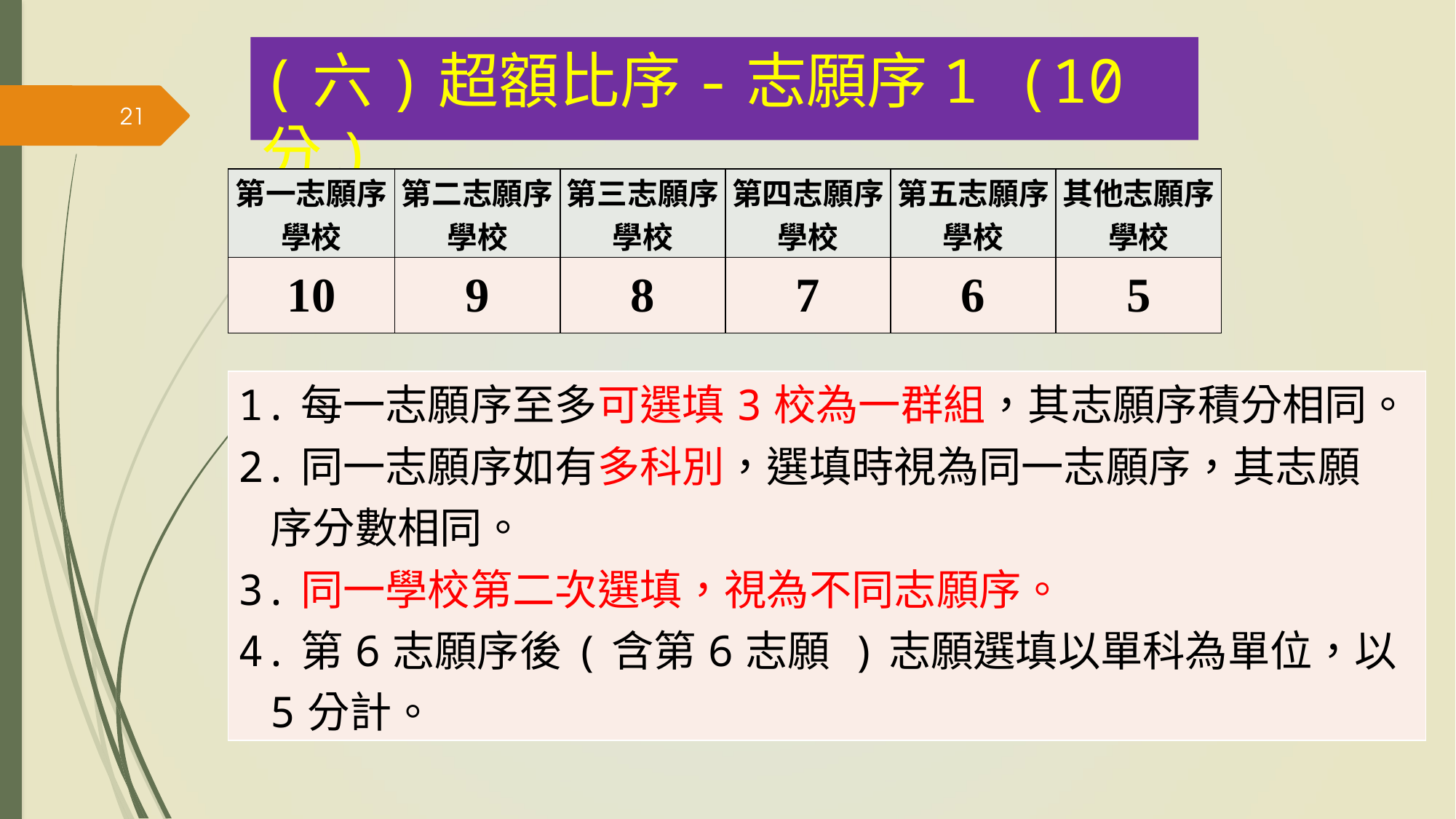

# (六)超額比序-志願序1 (10分)
21
| 第一志願序學校 | 第二志願序學校 | 第三志願序學校 | 第四志願序學校 | 第五志願序學校 | 其他志願序學校 |
| --- | --- | --- | --- | --- | --- |
| 10 | 9 | 8 | 7 | 6 | 5 |
| 1.每一志願序至多可選填3校為一群組，其志願序積分相同。 2.同一志願序如有多科別，選填時視為同一志願序，其志願 序分數相同。 3.同一學校第二次選填，視為不同志願序。 4.第6志願序後(含第6志願 )志願選填以單科為單位，以5分計。 |
| --- |